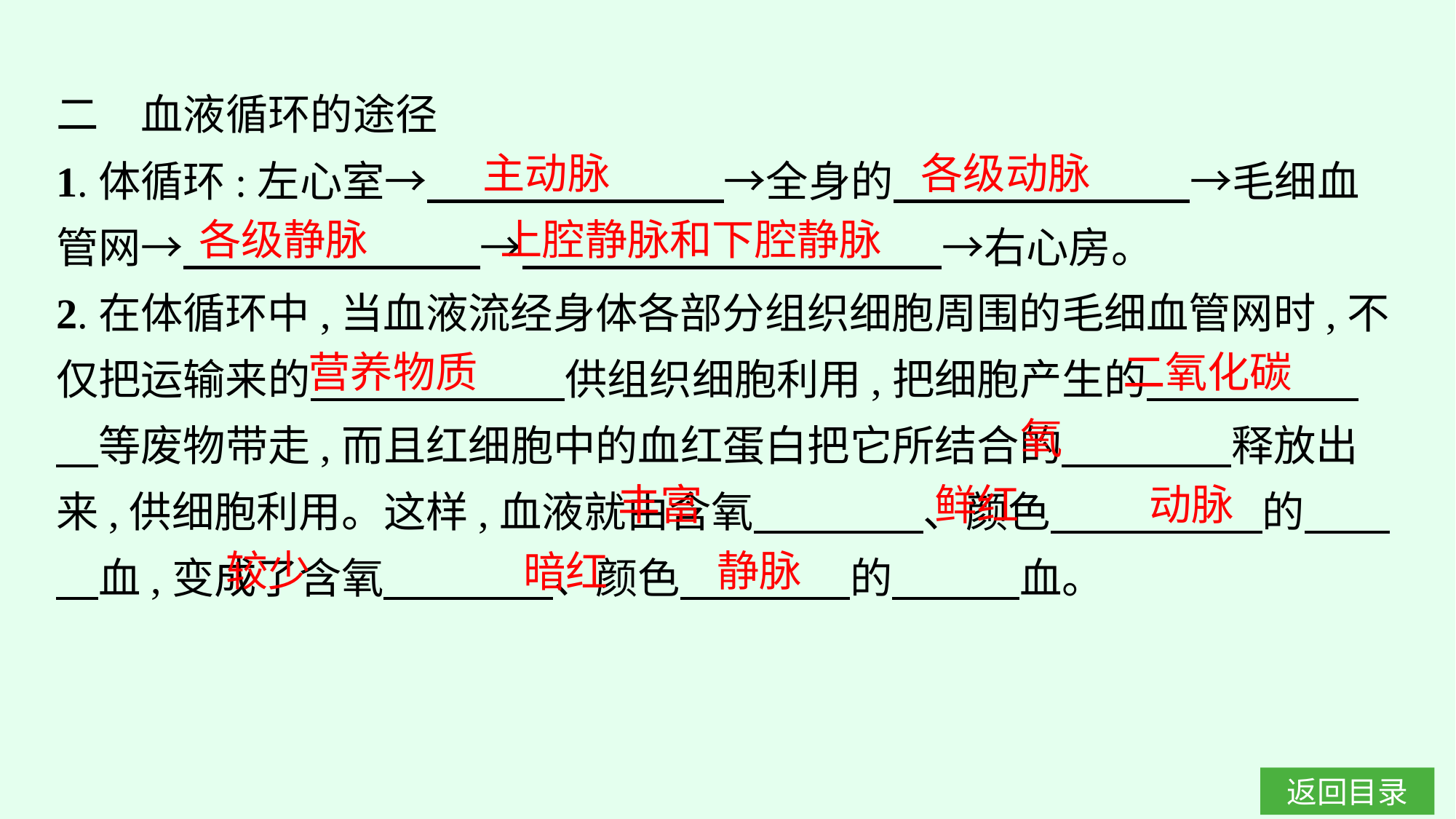

二　血液循环的途径
1.体循环:左心室→　　　　　　　→全身的　　　　　　　→毛细血管网→　　　　　　　→　　　　　　    　　　→右心房。
2.在体循环中,当血液流经身体各部分组织细胞周围的毛细血管网时,不仅把运输来的　　　　　　供组织细胞利用,把细胞产生的　　　　　　等废物带走,而且红细胞中的血红蛋白把它所结合的　　　　释放出来,供细胞利用。这样,血液就由含氧　　　　、颜色　　　　　的　　　血,变成了含氧　　　　、颜色　　　　的　　　血。
主动脉
各级动脉
各级静脉
上腔静脉和下腔静脉
营养物质
二氧化碳
氧
丰富
动脉
鲜红
较少
静脉
暗红